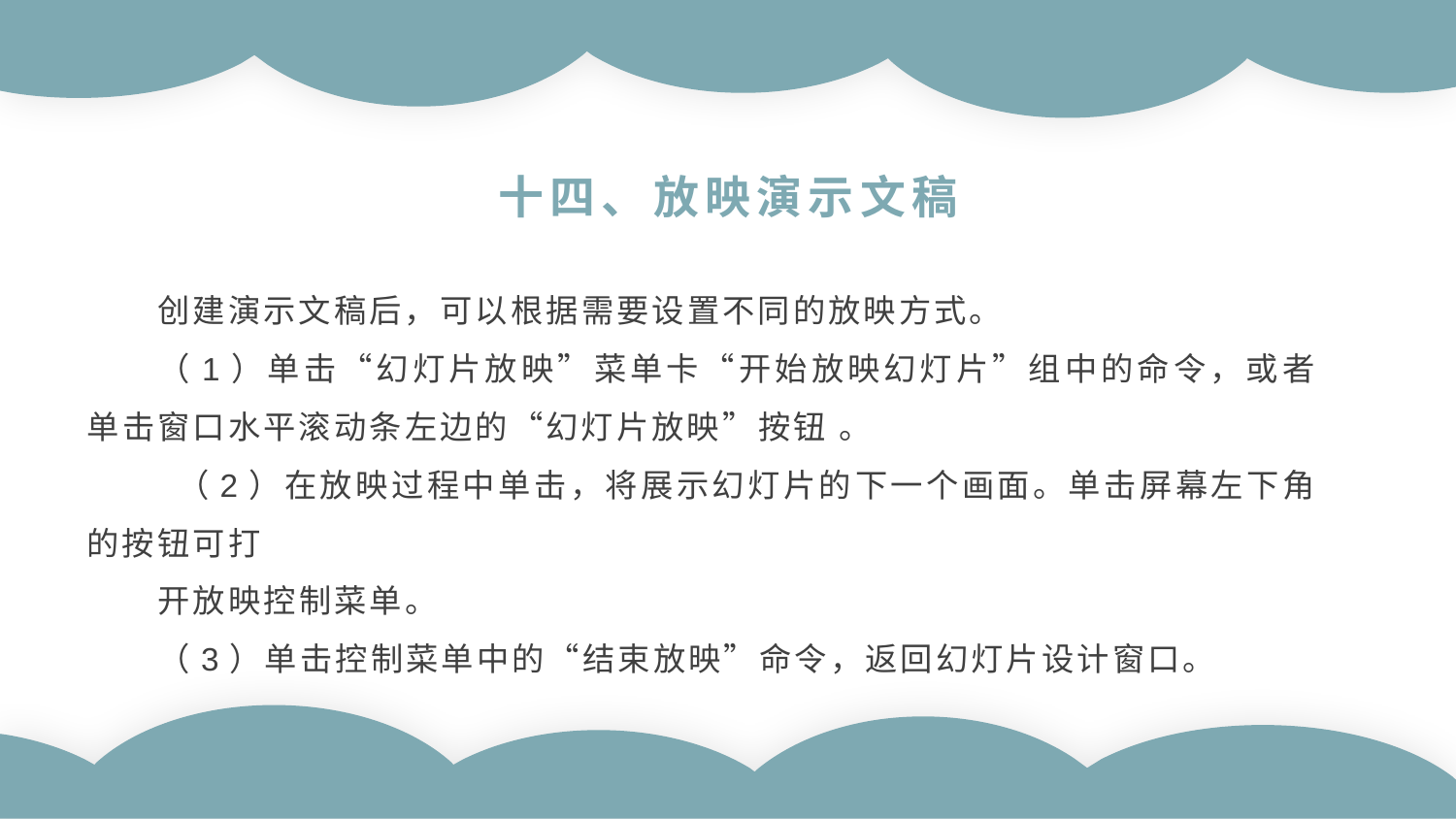

十四、放映演示文稿
创建演示文稿后，可以根据需要设置不同的放映方式。
（1）单击“幻灯片放映”菜单卡“开始放映幻灯片”组中的命令，或者单击窗口水平滚动条左边的“幻灯片放映”按钮 。
 （2）在放映过程中单击，将展示幻灯片的下一个画面。单击屏幕左下角的按钮可打
开放映控制菜单。
（3）单击控制菜单中的“结束放映”命令，返回幻灯片设计窗口。